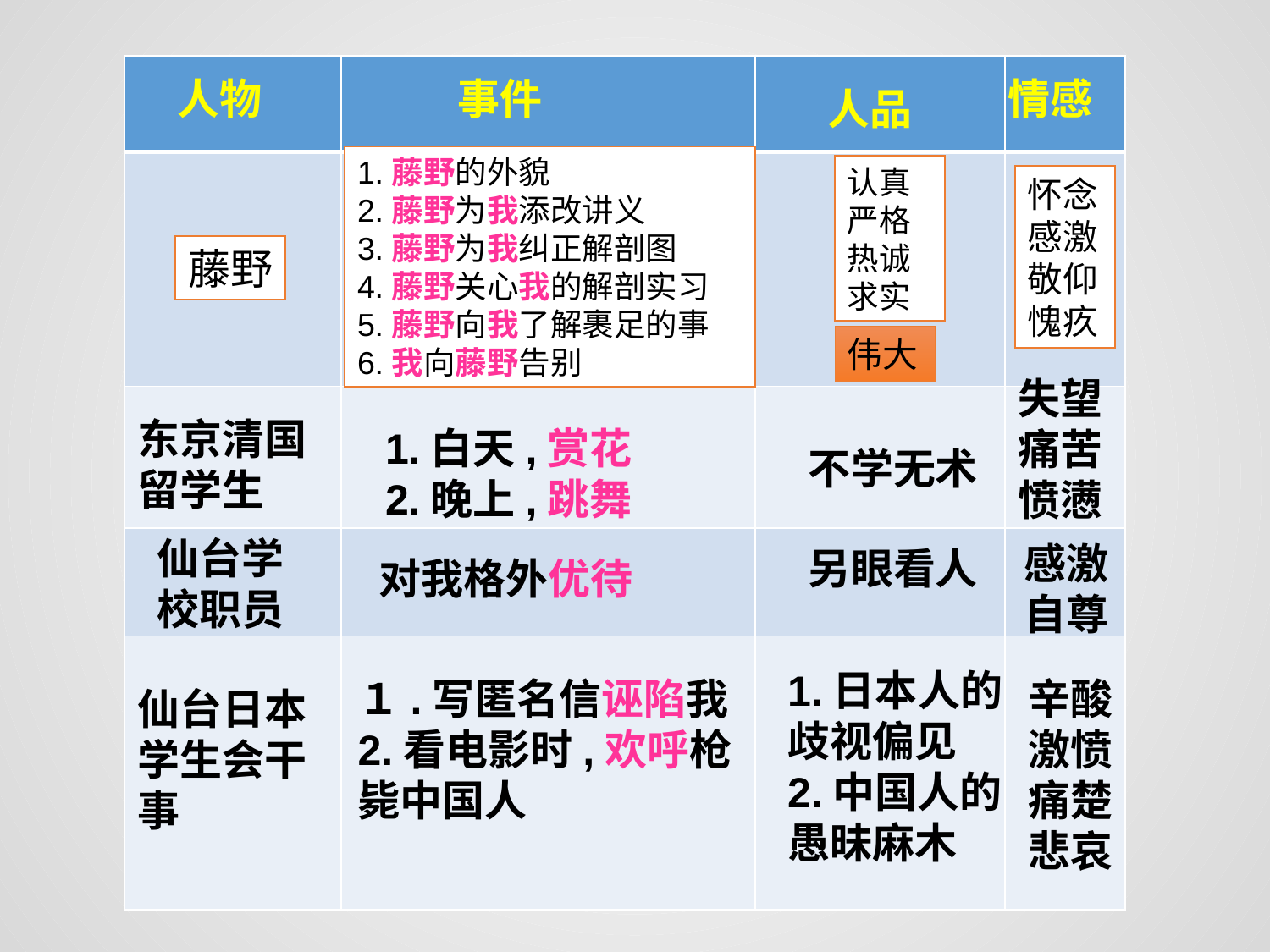

|  |  |  |  |
| --- | --- | --- | --- |
|  |  |  |  |
|  |  |  |  |
|  |  |  |  |
|  |  |  |  |
人物
事件
情感
人品
1.藤野的外貌
2.藤野为我添改讲义
3.藤野为我纠正解剖图
4.藤野关心我的解剖实习
5.藤野向我了解裹足的事
6.我向藤野告别
认真严格热诚
求实
怀念感激
敬仰
愧疚
藤野
伟大
失望
痛苦
愤懑
东京清国留学生
仙台学校职员
仙台日本学生会干事
1.白天,赏花
2.晚上,跳舞
不学无术
感激
自尊
另眼看人
对我格外优待
1.日本人的歧视偏见
2.中国人的愚昧麻木
１.写匿名信诬陷我
2.看电影时,欢呼枪
毙中国人
辛酸
激愤
痛楚
悲哀